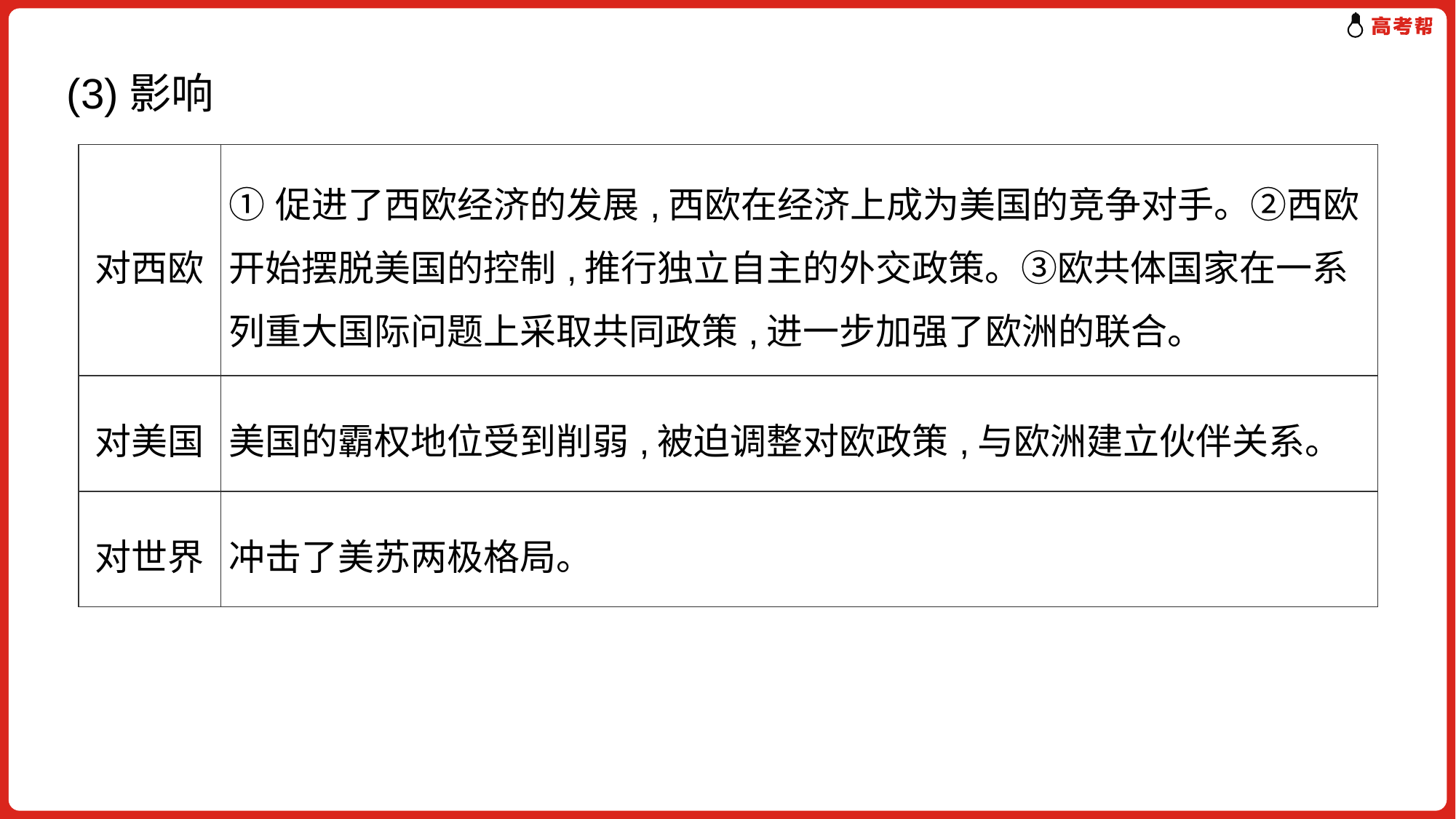

(3)影响
| 对西欧 | ①促进了西欧经济的发展,西欧在经济上成为美国的竞争对手。②西欧开始摆脱美国的控制,推行独立自主的外交政策。③欧共体国家在一系列重大国际问题上采取共同政策,进一步加强了欧洲的联合。 |
| --- | --- |
| 对美国 | 美国的霸权地位受到削弱,被迫调整对欧政策,与欧洲建立伙伴关系。 |
| 对世界 | 冲击了美苏两极格局。 |